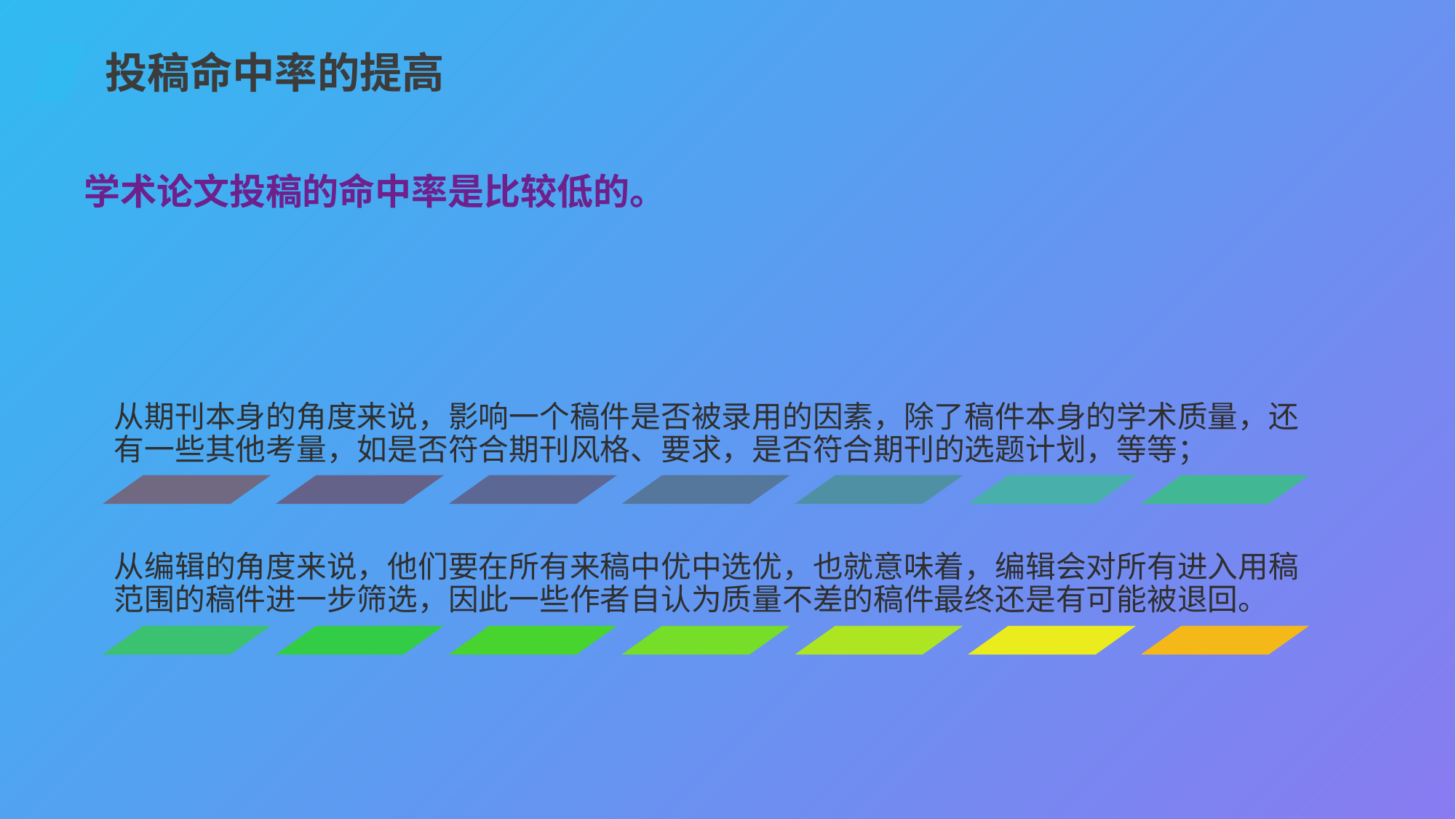

投稿命中率的提高
学术论文投稿的命中率是比较低的。
从期刊本身的角度来说，影响一个稿件是否被录用的因素，除了稿件本身的学术质量，还有一些其他考量，如是否符合期刊风格、要求，是否符合期刊的选题计划，等等；
从编辑的角度来说，他们要在所有来稿中优中选优，也就意味着，编辑会对所有进入用稿范围的稿件进一步筛选，因此一些作者自认为质量不差的稿件最终还是有可能被退回。